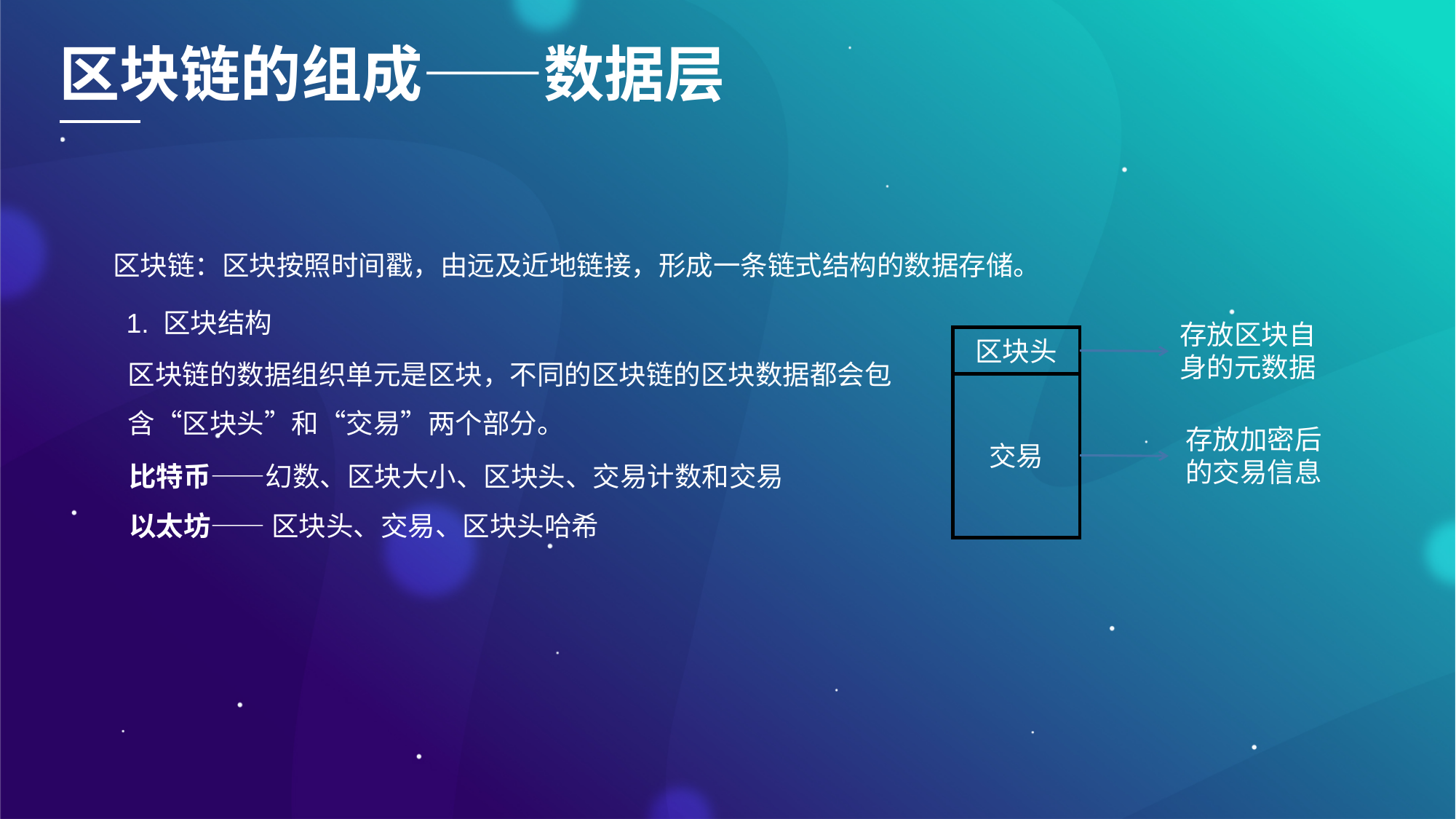

区块链的组成——数据层
区块链：区块按照时间戳，由远及近地链接，形成一条链式结构的数据存储。
1. 区块结构
存放区块自身的元数据
区块头
区块链的数据组织单元是区块，不同的区块链的区块数据都会包含“区块头”和“交易”两个部分。
交易
存放加密后的交易信息
比特币——幻数、区块大小、区块头、交易计数和交易
以太坊—— 区块头、交易、区块头哈希